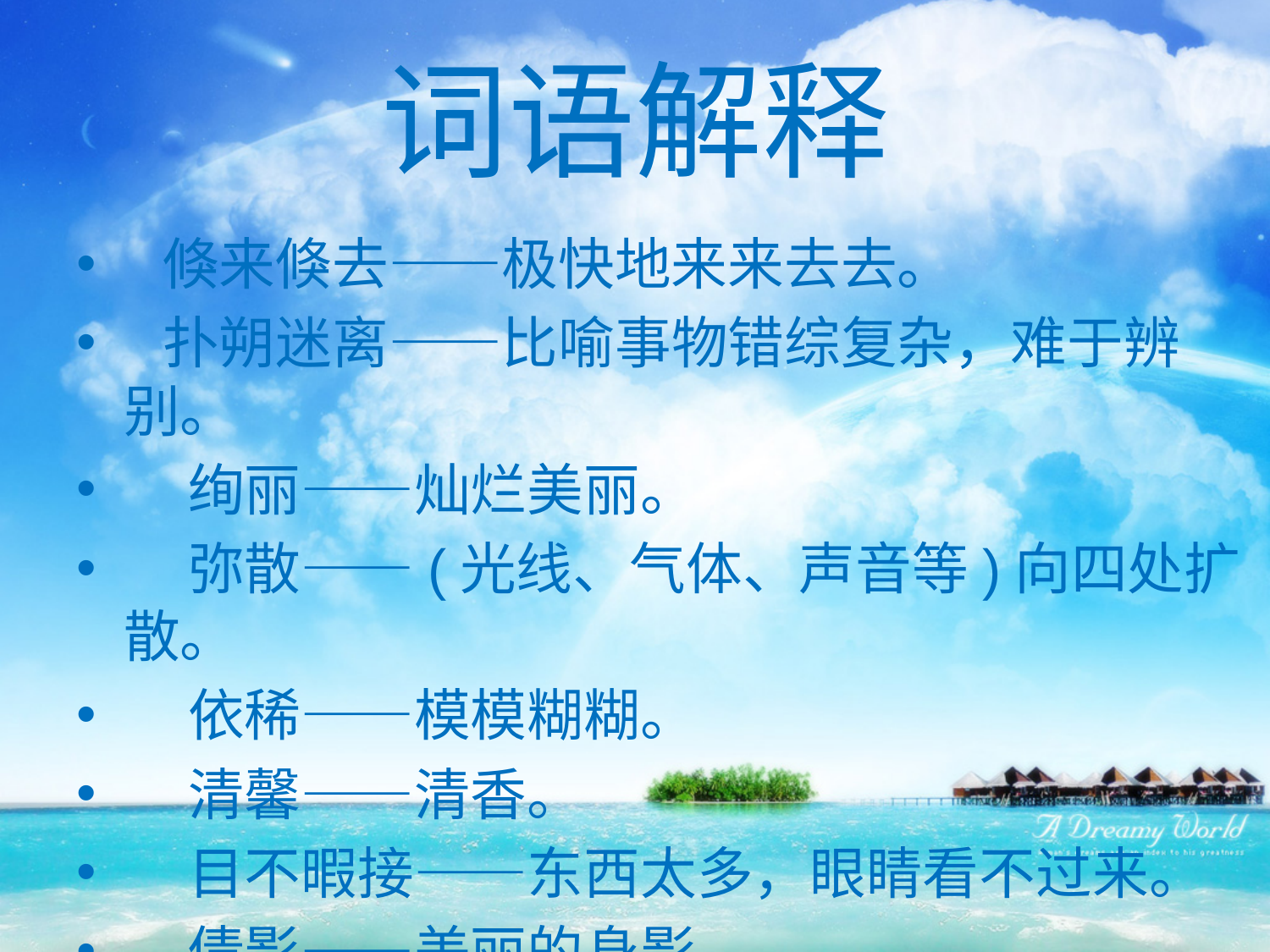

# 词语解释
  倏来倏去——极快地来来去去。
  扑朔迷离——比喻事物错综复杂，难于辨别。
    绚丽——灿烂美丽。
    弥散——(光线、气体、声音等)向四处扩散。
    依稀——模模糊糊。
    清馨——清香。
    目不暇接——东西太多，眼睛看不过来。
    倩影——美丽的身影。